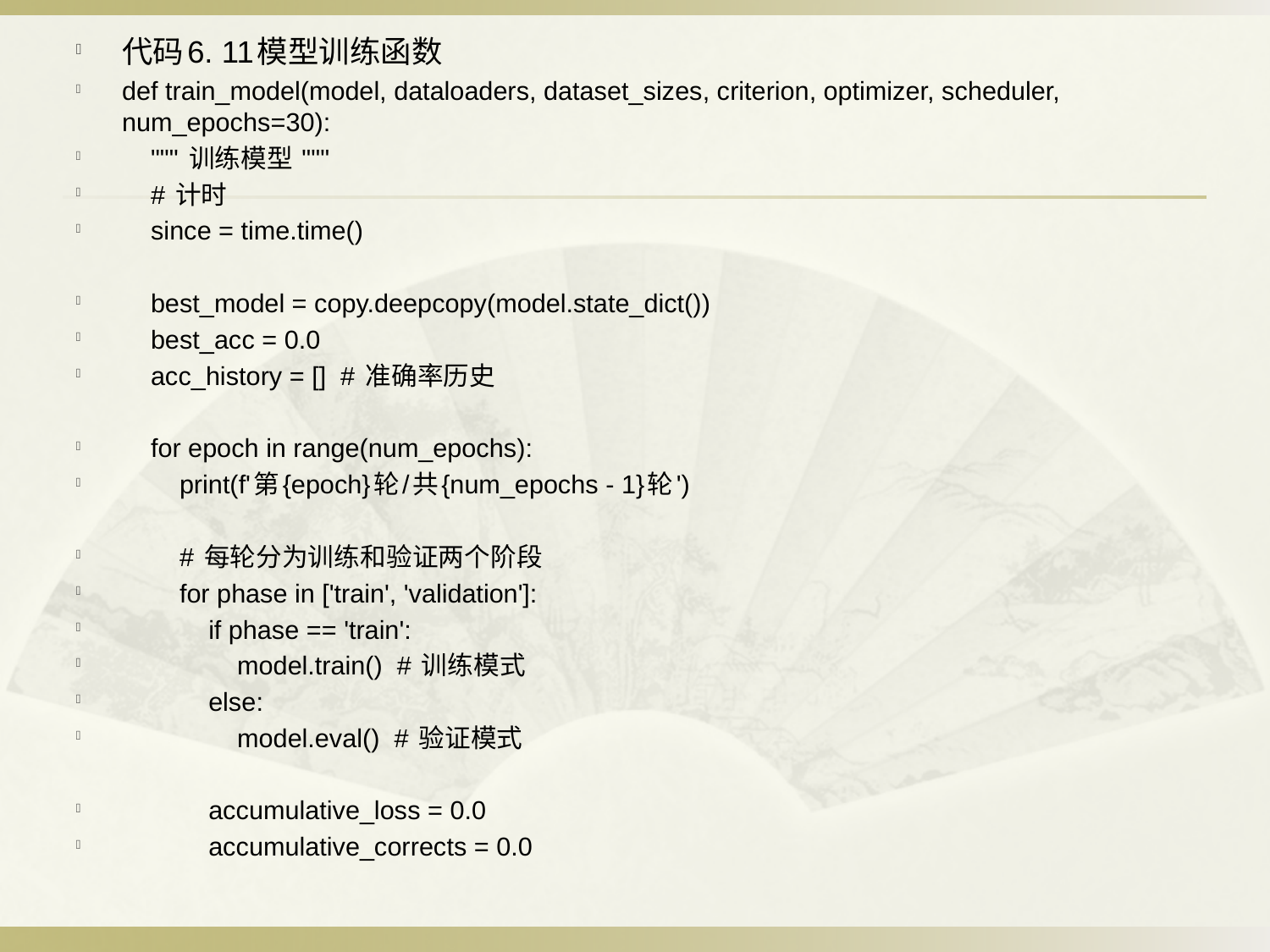

代码6. 11模型训练函数
def train_model(model, dataloaders, dataset_sizes, criterion, optimizer, scheduler, num_epochs=30):
    """ 训练模型 """
    # 计时
    since = time.time()

    best_model = copy.deepcopy(model.state_dict())
    best_acc = 0.0
    acc_history = []  # 准确率历史

    for epoch in range(num_epochs):
        print(f'第{epoch}轮/共{num_epochs - 1}轮')

        # 每轮分为训练和验证两个阶段
        for phase in ['train', 'validation']:
            if phase == 'train':
                model.train()  # 训练模式
            else:
                model.eval()  # 验证模式

            accumulative_loss = 0.0
            accumulative_corrects = 0.0